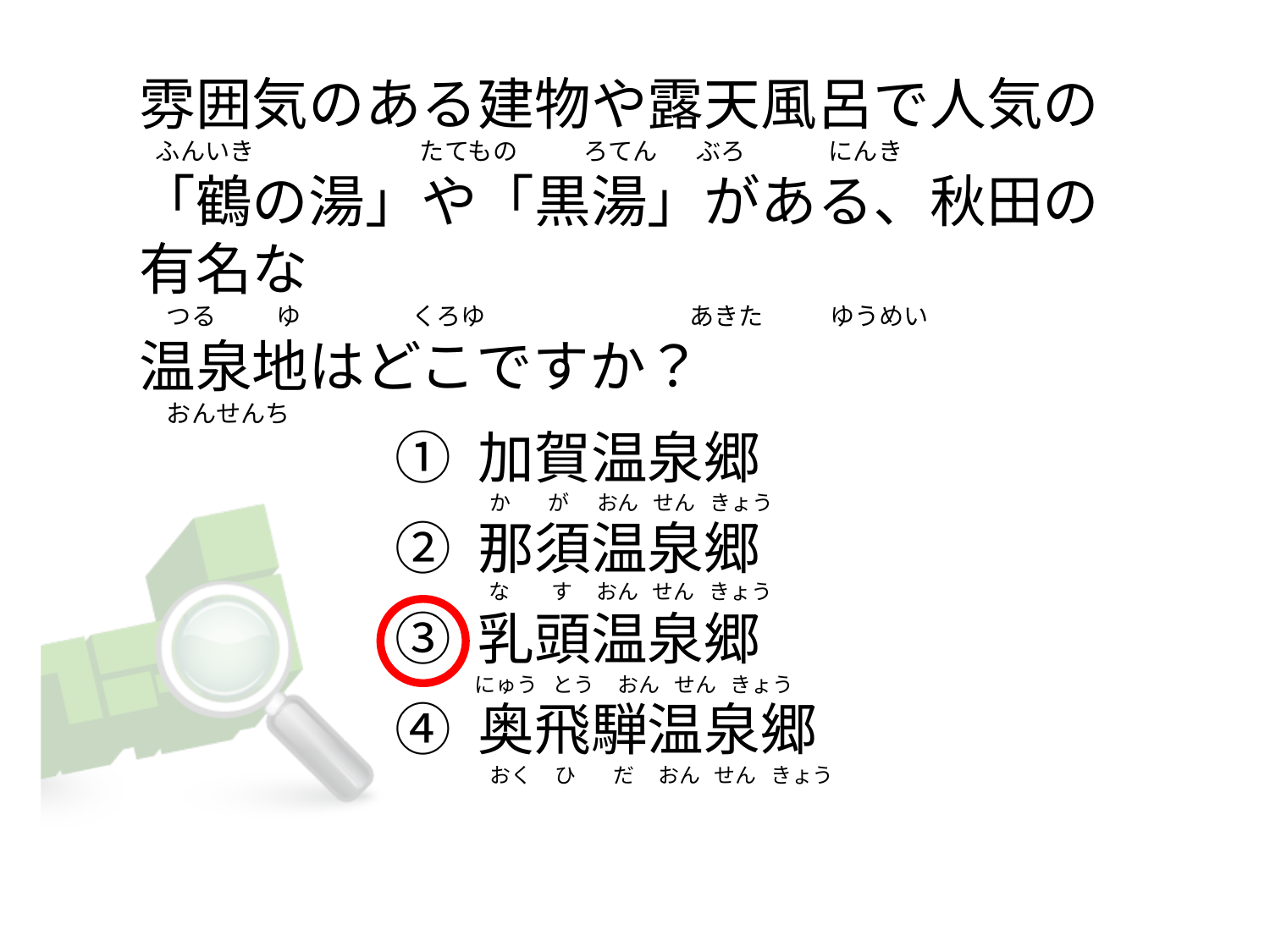

# 雰囲気のある建物や露天風呂で人気の    ふんいき                              たてもの            ろてん       ぶろ               にんき 「鶴の湯」や「黒湯」がある、秋田の有名な      つる           ゆ                    くろゆ                                     あきた            ゆうめい 温泉地はどこですか？      おんせんち
① 加賀温泉郷
② 那須温泉郷
③ 乳頭温泉郷
④ 奥飛騨温泉郷
 か        が      おん   せん   きょう
  な         す     おん   せん   きょう

にゅう   とう     おん   せん   きょう
 おく     ひ        だ     おん   せん   きょう